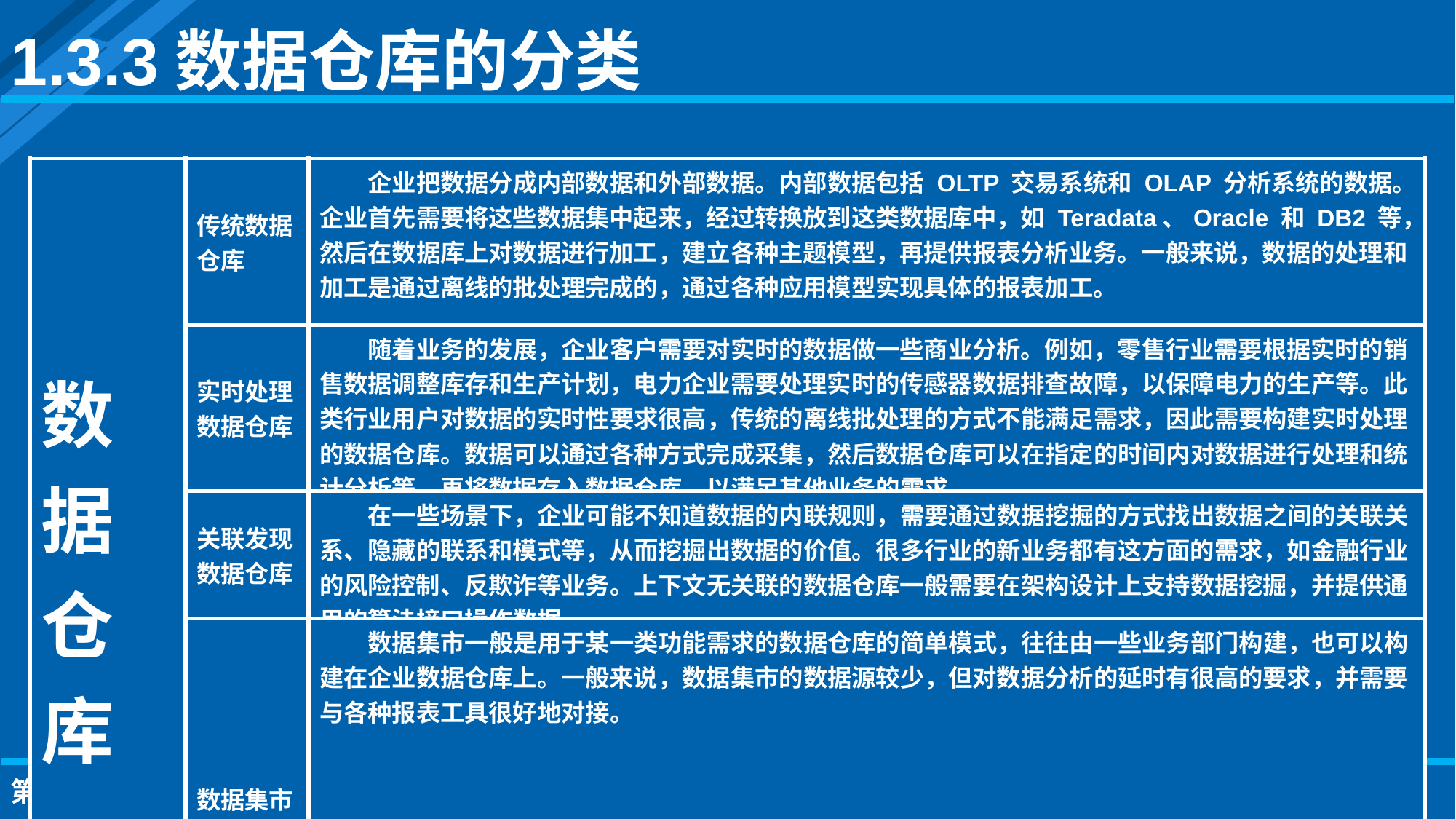

1.3.3数据仓库的分类

| 数据仓库 | 传统数据仓库 | 企业把数据分成内部数据和外部数据。内部数据包括 OLTP 交易系统和 OLAP 分析系统的数据。企业首先需要将这些数据集中起来，经过转换放到这类数据库中，如 Teradata、Oracle 和 DB2 等，然后在数据库上对数据进行加工，建立各种主题模型，再提供报表分析业务。一般来说，数据的处理和加工是通过离线的批处理完成的，通过各种应用模型实现具体的报表加工。 |
| --- | --- | --- |
|  | 实时处理数据仓库 | 随着业务的发展，企业客户需要对实时的数据做一些商业分析。例如，零售行业需要根据实时的销售数据调整库存和生产计划，电力企业需要处理实时的传感器数据排查故障，以保障电力的生产等。此类行业用户对数据的实时性要求很高，传统的离线批处理的方式不能满足需求，因此需要构建实时处理的数据仓库。数据可以通过各种方式完成采集，然后数据仓库可以在指定的时间内对数据进行处理和统计分析等，再将数据存入数据仓库，以满足其他业务的需求 |
|  | 关联发现数据仓库 | 在一些场景下，企业可能不知道数据的内联规则，需要通过数据挖掘的方式找出数据之间的关联关系、隐藏的联系和模式等，从而挖掘出数据的价值。很多行业的新业务都有这方面的需求，如金融行业的风险控制、反欺诈等业务。上下文无关联的数据仓库一般需要在架构设计上支持数据挖掘，并提供通用的算法接口操作数据。 |
|  | 数据集市 | 数据集市一般是用于某一类功能需求的数据仓库的简单模式，往往由一些业务部门构建，也可以构建在企业数据仓库上。一般来说，数据集市的数据源较少，但对数据分析的延时有很高的要求，并需要与各种报表工具很好地对接。 |
第1章 数据清洗概述